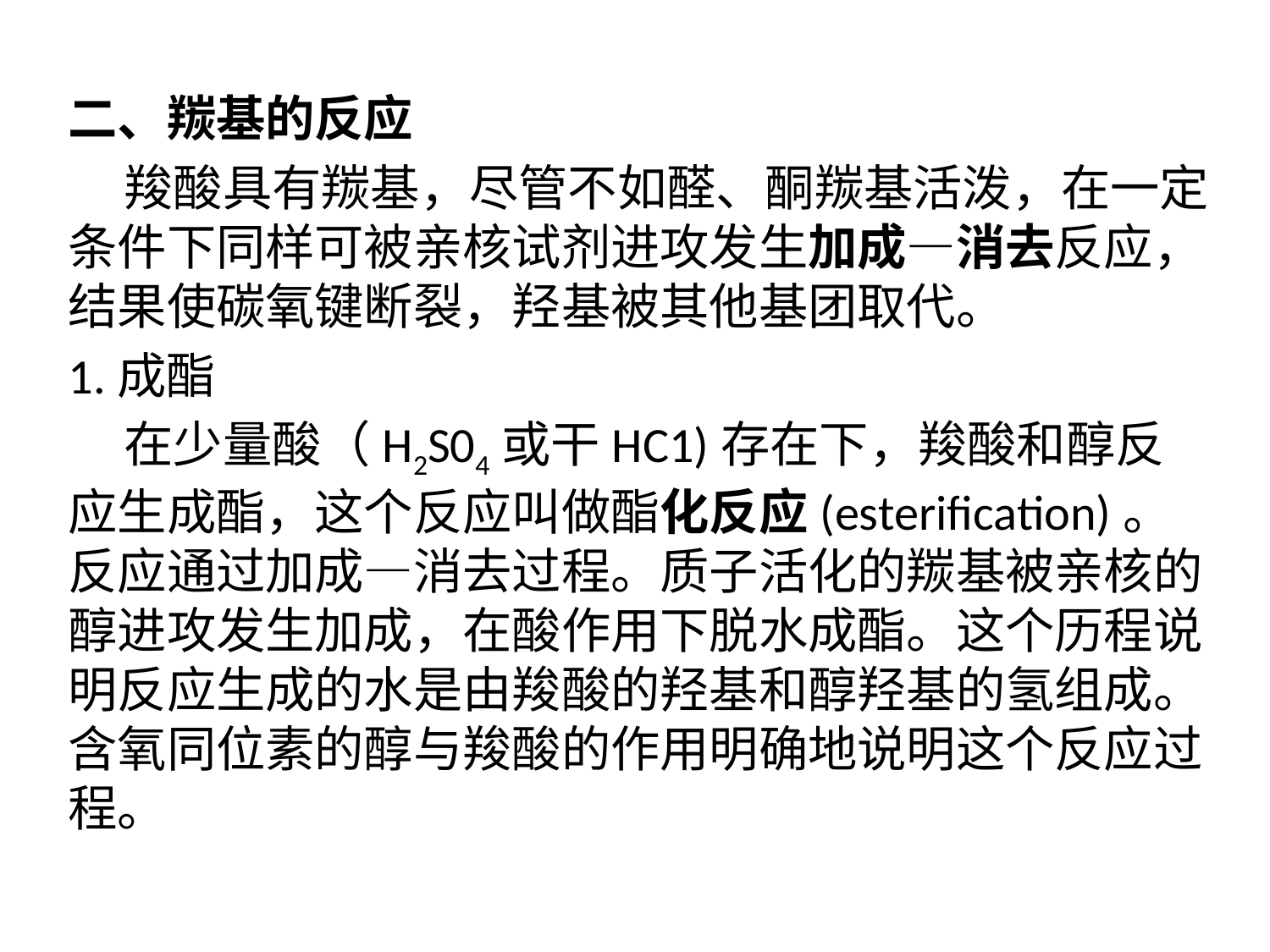

二、羰基的反应
    羧酸具有羰基，尽管不如醛、酮羰基活泼，在一定条件下同样可被亲核试剂进攻发生加成—消去反应，结果使碳氧键断裂，羟基被其他基团取代。
1.成酯
    在少量酸（H2S04或干HC1)存在下，羧酸和醇反应生成酯，这个反应叫做酯化反应(esterification)。反应通过加成—消去过程。质子活化的羰基被亲核的醇进攻发生加成，在酸作用下脱水成酯。这个历程说明反应生成的水是由羧酸的羟基和醇羟基的氢组成。含氧同位素的醇与羧酸的作用明确地说明这个反应过程。